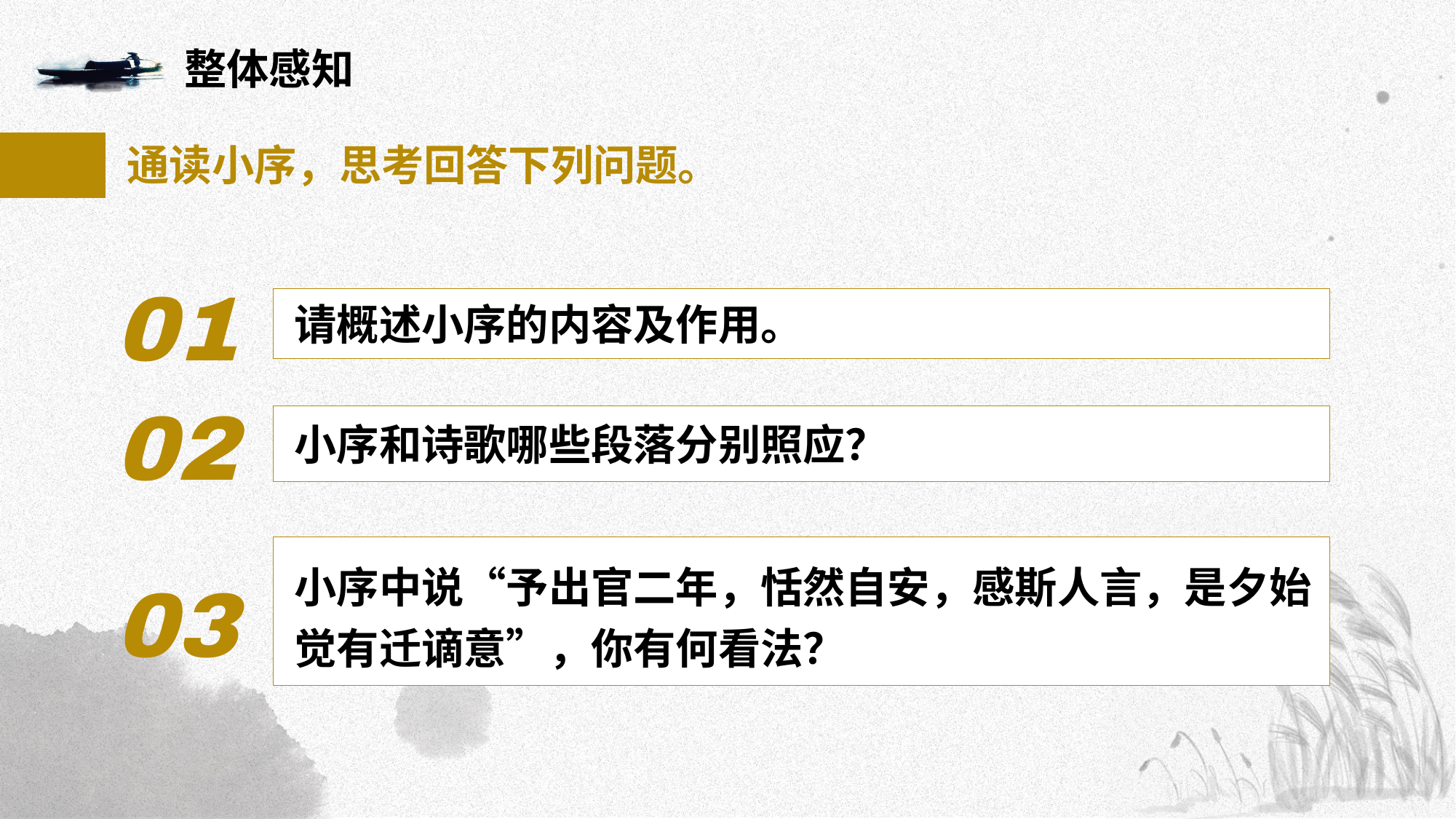

整体感知

通读小序，思考回答下列问题。
01
请概述小序的内容及作用。
02
小序和诗歌哪些段落分别照应？
小序中说“予出官二年，恬然自安，感斯人言，是夕始觉有迁谪意”，你有何看法？
03